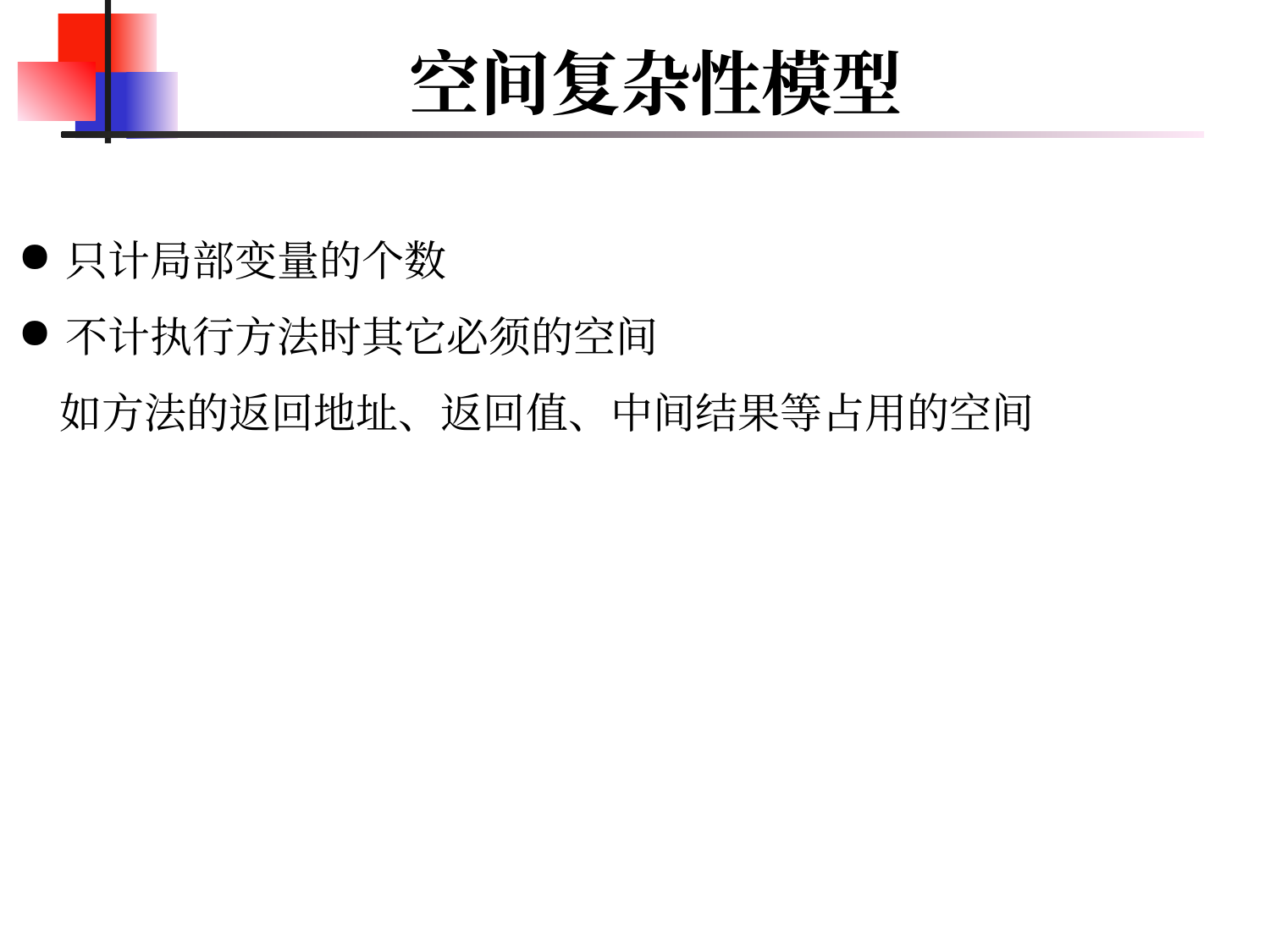

# 空间复杂性模型
只计局部变量的个数
不计执行方法时其它必须的空间
   如方法的返回地址、返回值、中间结果等占用的空间